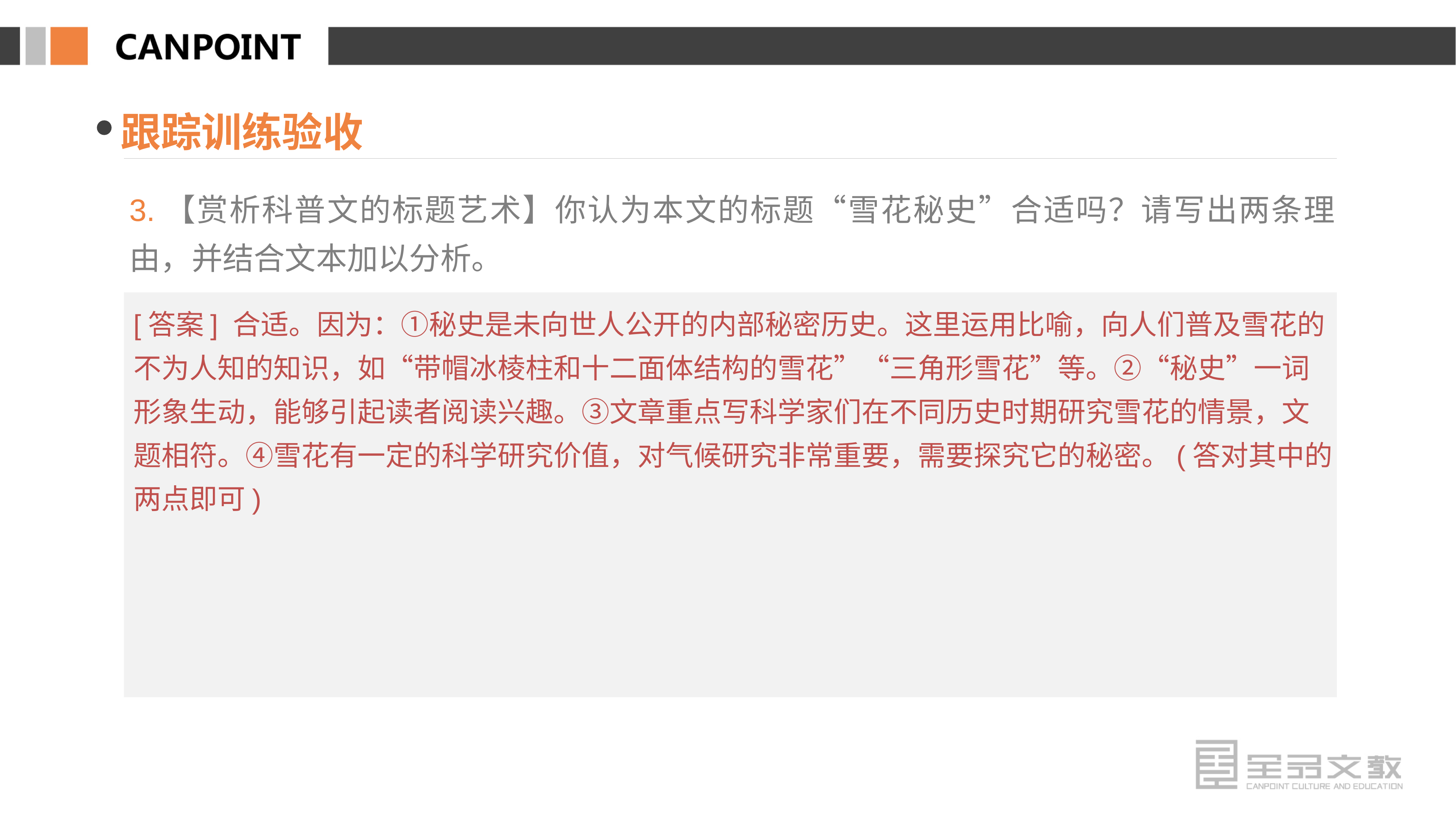

跟踪训练验收

3.【赏析科普文的标题艺术】你认为本文的标题“雪花秘史”合适吗？请写出两条理由，并结合文本加以分析。

[答案] 合适。因为：①秘史是未向世人公开的内部秘密历史。这里运用比喻，向人们普及雪花的不为人知的知识，如“带帽冰棱柱和十二面体结构的雪花”“三角形雪花”等。②“秘史”一词形象生动，能够引起读者阅读兴趣。③文章重点写科学家们在不同历史时期研究雪花的情景，文题相符。④雪花有一定的科学研究价值，对气候研究非常重要，需要探究它的秘密。(答对其中的两点即可)